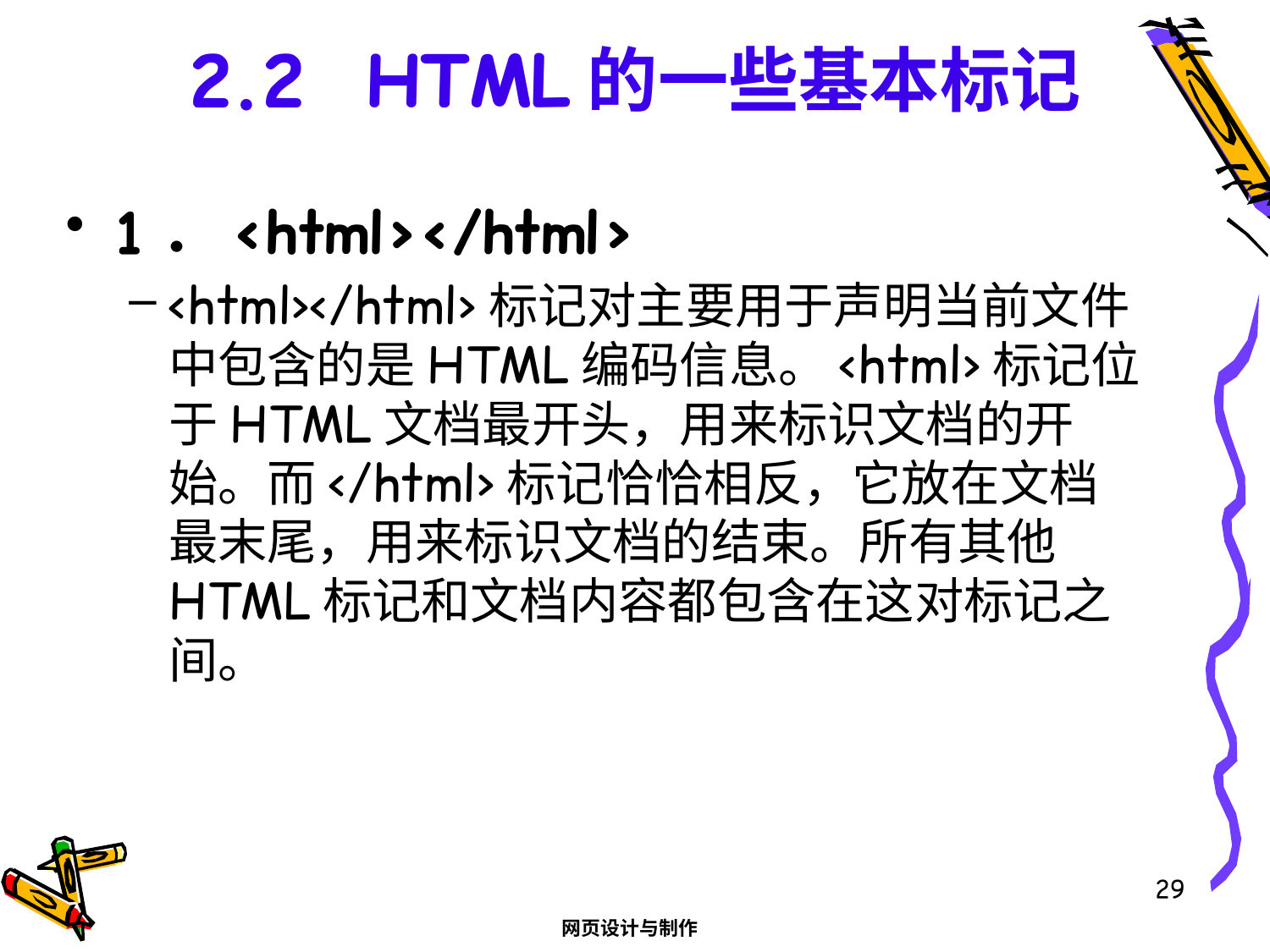

# 2.2  HTML的一些基本标记
1．<html></html>
<html></html>标记对主要用于声明当前文件中包含的是HTML编码信息。<html>标记位于HTML文档最开头，用来标识文档的开始。而</html>标记恰恰相反，它放在文档最末尾，用来标识文档的结束。所有其他HTML标记和文档内容都包含在这对标记之间。
29
网页设计与制作